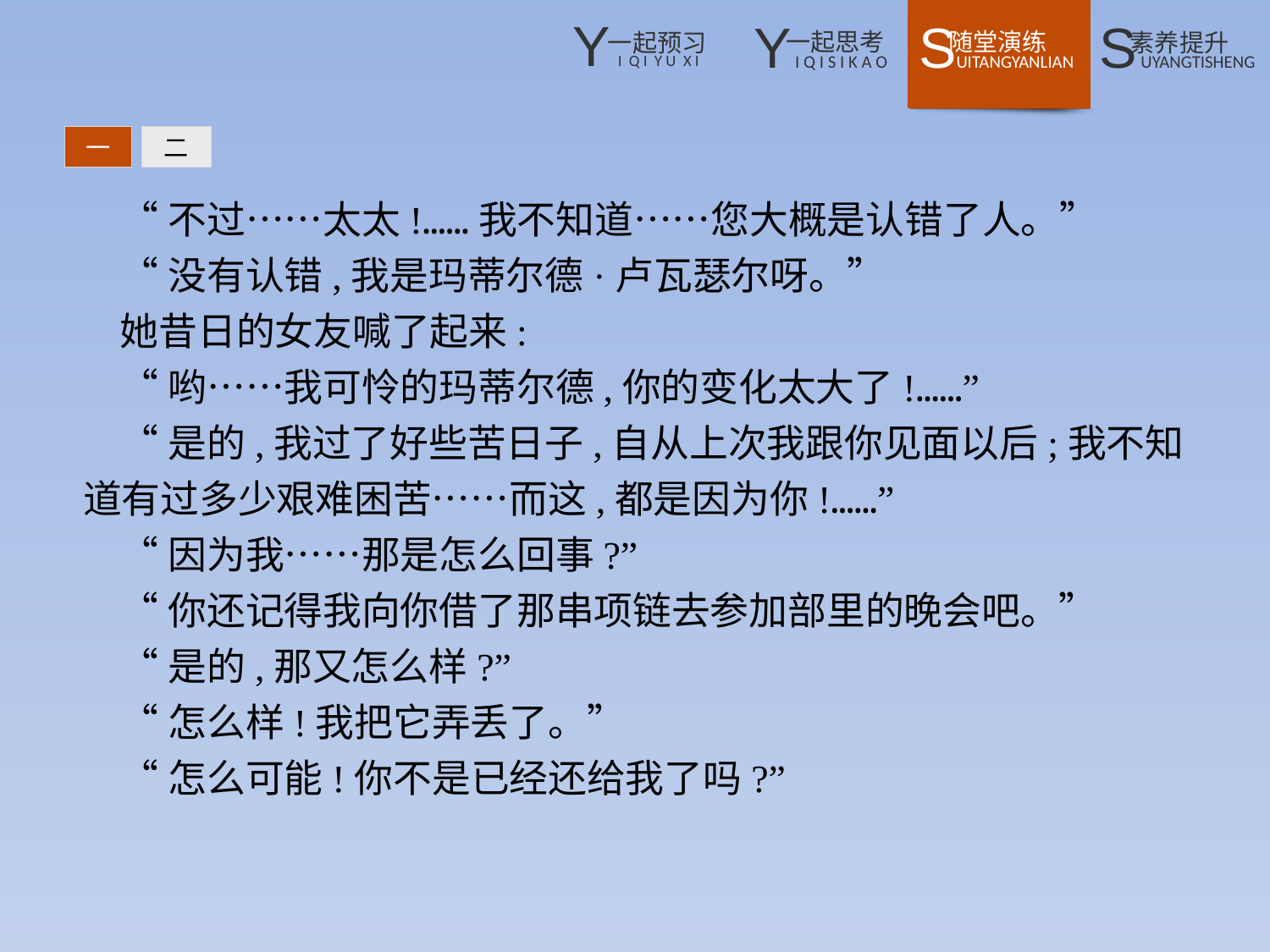

一
二
“不过……太太!……我不知道……您大概是认错了人。”
“没有认错,我是玛蒂尔德·卢瓦瑟尔呀。”
她昔日的女友喊了起来:
“哟……我可怜的玛蒂尔德,你的变化太大了!……”
“是的,我过了好些苦日子,自从上次我跟你见面以后;我不知道有过多少艰难困苦……而这,都是因为你!……”
“因为我……那是怎么回事?”
“你还记得我向你借了那串项链去参加部里的晚会吧。”
“是的,那又怎么样?”
“怎么样!我把它弄丢了。”
“怎么可能!你不是已经还给我了吗?”